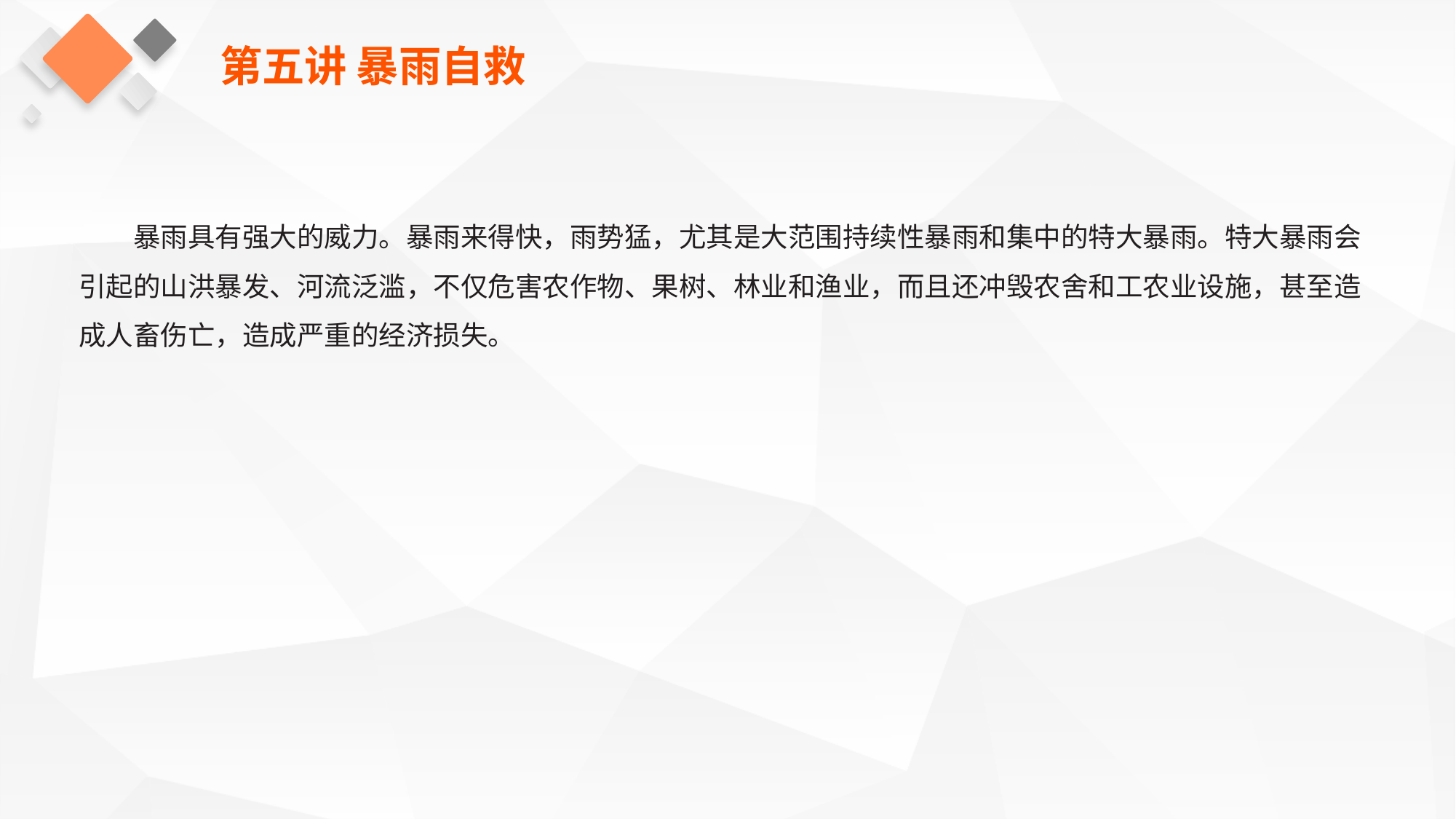

第五讲 暴雨自救

暴雨具有强大的威力。暴雨来得快，雨势猛，尤其是大范围持续性暴雨和集中的特大暴雨。特大暴雨会引起的山洪暴发、河流泛滥，不仅危害农作物、果树、林业和渔业，而且还冲毁农舍和工农业设施，甚至造成人畜伤亡，造成严重的经济损失。